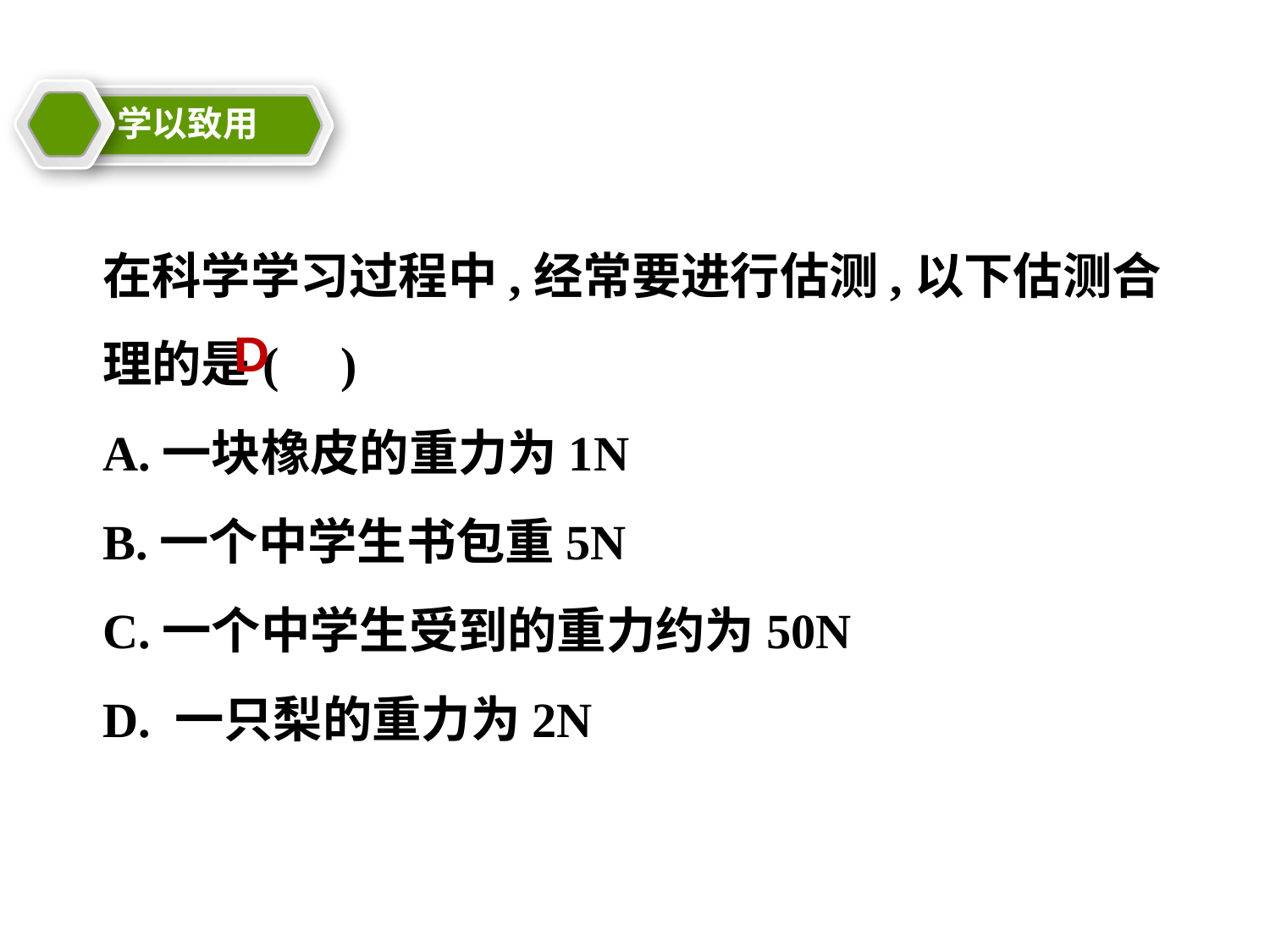

学以致用
教学目标
21cnjy.com
在科学学习过程中,经常要进行估测,以下估测合理的是(     )
A.一块橡皮的重力为1N
B.一个中学生书包重5N
C.一个中学生受到的重力约为50N
D. 一只梨的重力为2N
D